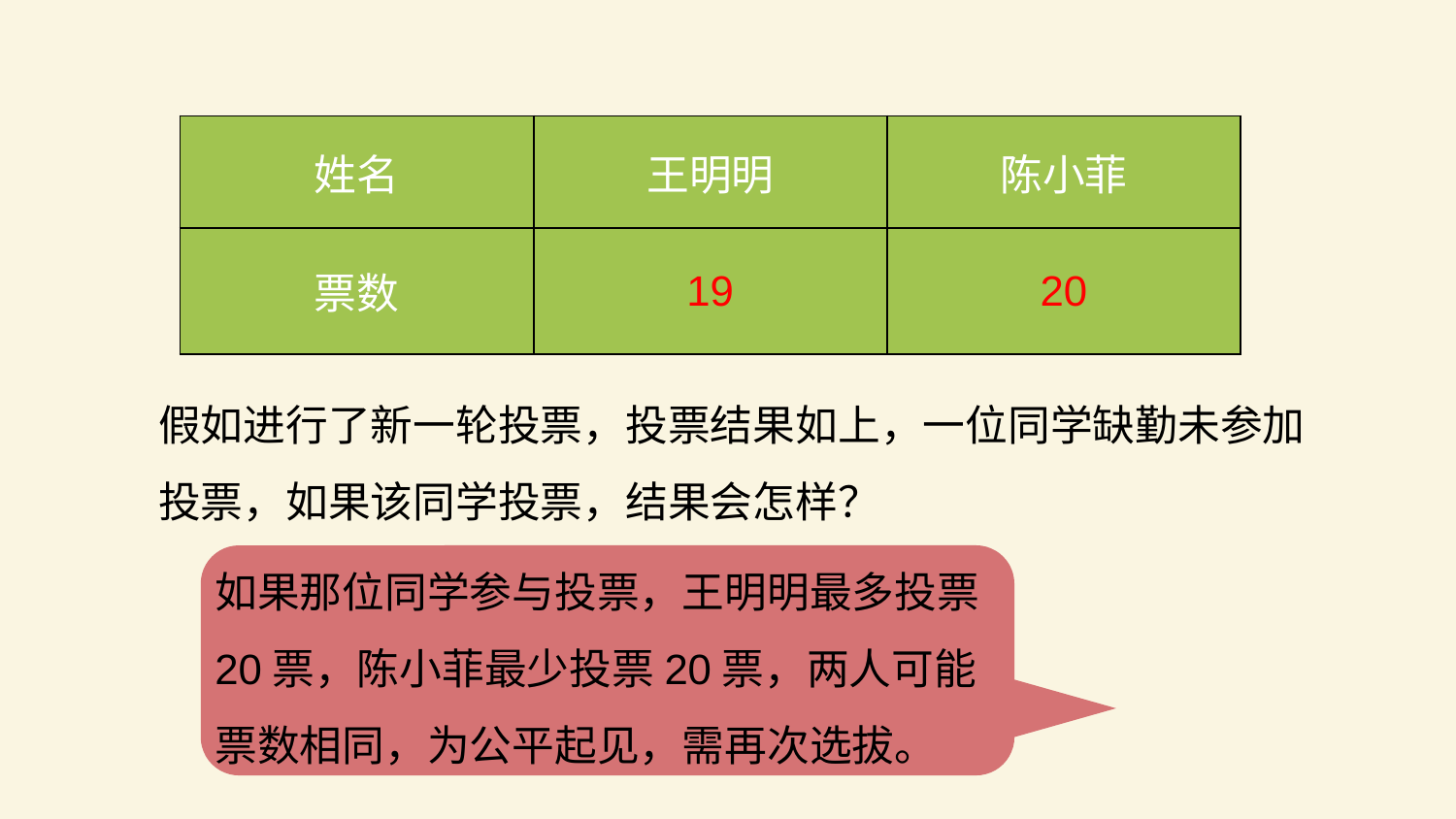

| 姓名 | 王明明 | 陈小菲 |
| --- | --- | --- |
| 票数 | 19 | 20 |
假如进行了新一轮投票，投票结果如上，一位同学缺勤未参加投票，如果该同学投票，结果会怎样？

如果那位同学参与投票，王明明最多投票20票，陈小菲最少投票20票，两人可能票数相同，为公平起见，需再次选拔。